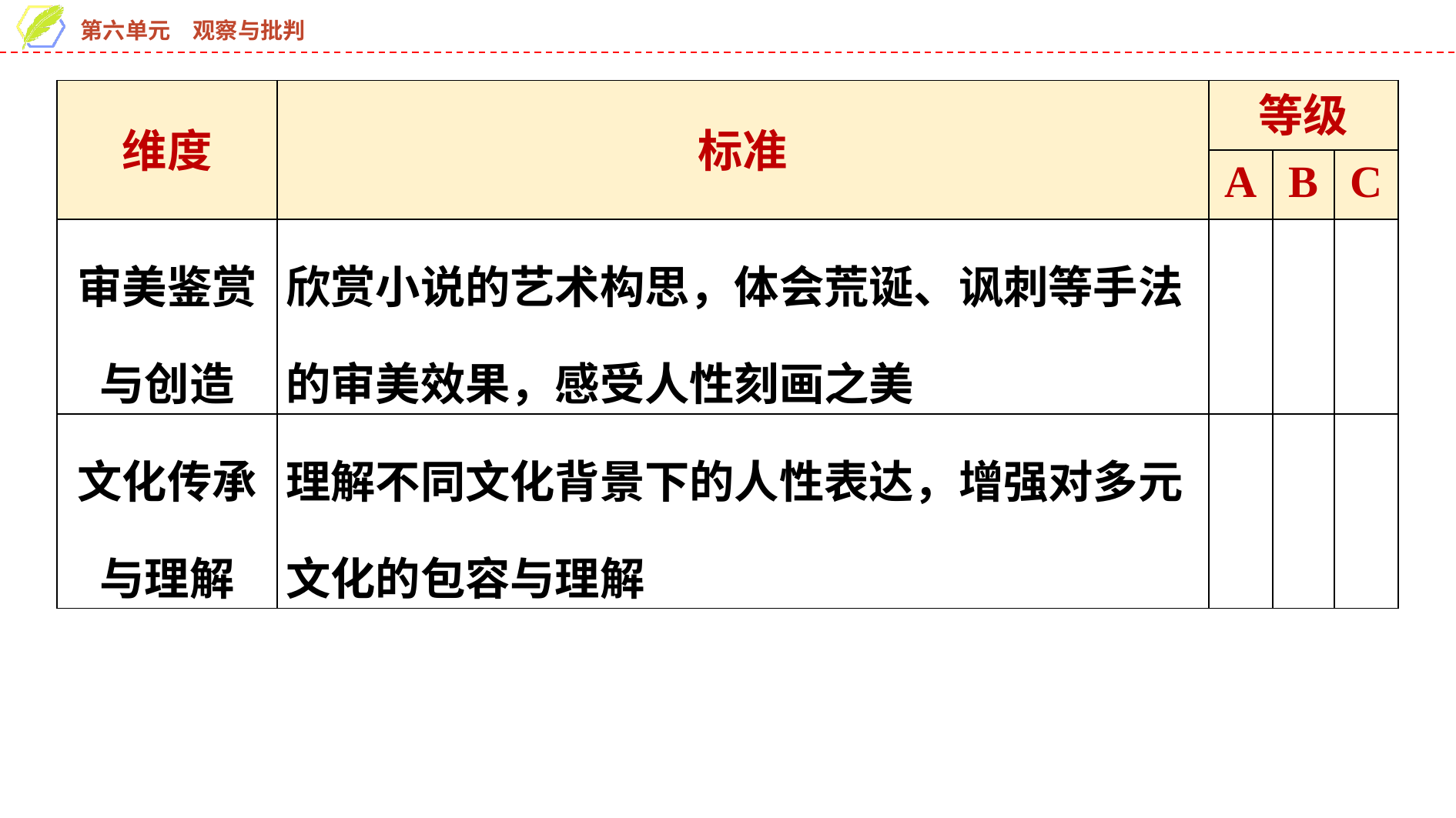

| 维度 | 标准 | 等级 |  |  |
| --- | --- | --- | --- | --- |
|  |  | A | B | C |
| 审美鉴赏与创造 | 欣赏小说的艺术构思，体会荒诞、讽刺等手法的审美效果，感受人性刻画之美 |  |  |  |
| 文化传承与理解 | 理解不同文化背景下的人性表达，增强对多元文化的包容与理解 |  |  |  |